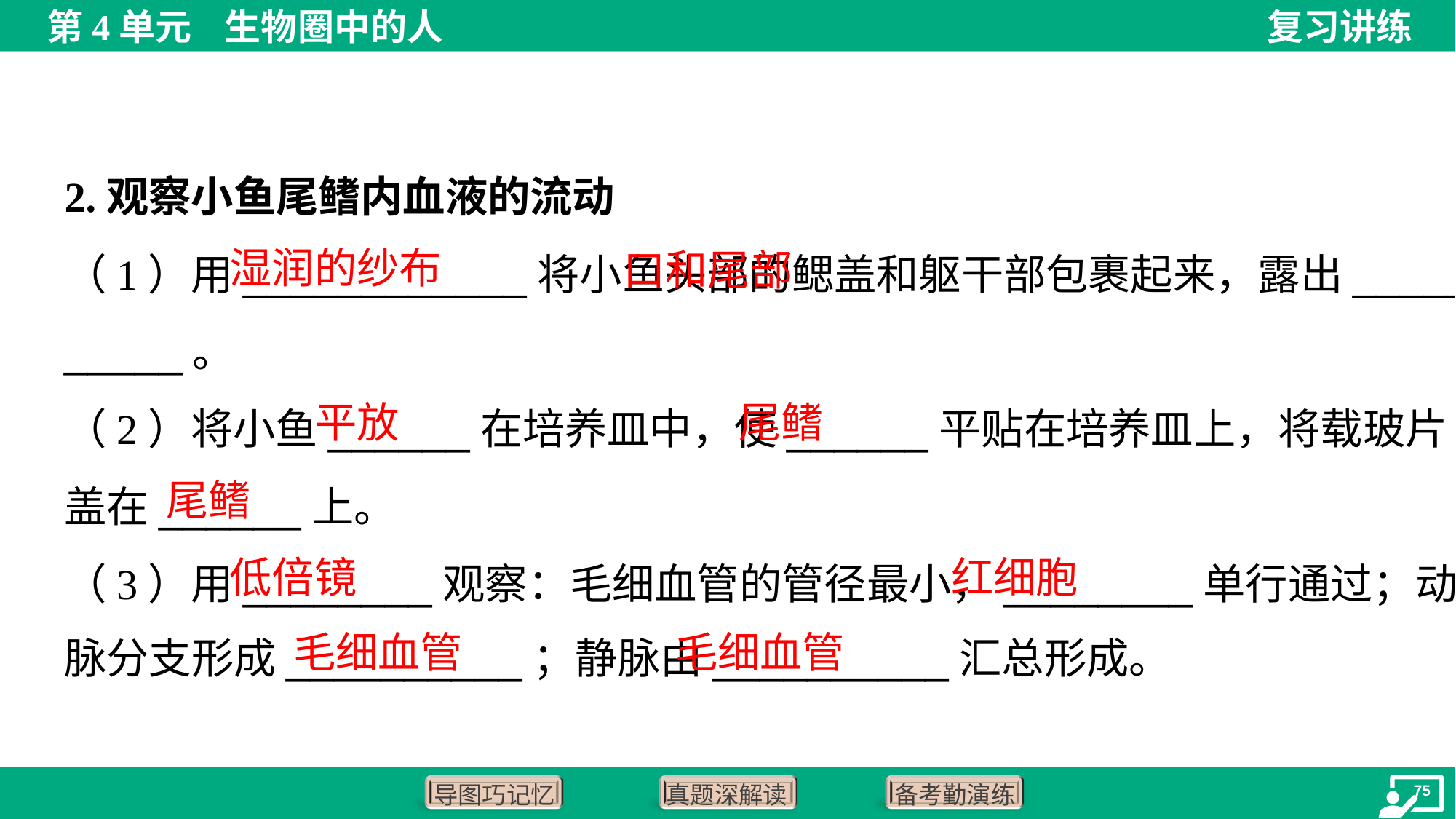

2.观察小鱼尾鳍内血液的流动
                                                          口和尾部
湿润的纱布
（1）用____________将小鱼头部的鳃盖和躯干部包裹起来，露出_____
_____。
（2）将小鱼______在培养皿中，使______平贴在培养皿上，将载玻片
盖在______上。
（3）用________观察：毛细血管的管径最小，________单行通过；动
脉分支形成__________；静脉由__________汇总形成。
平放
尾鳍
尾鳍
低倍镜
红细胞
毛细血管
毛细血管